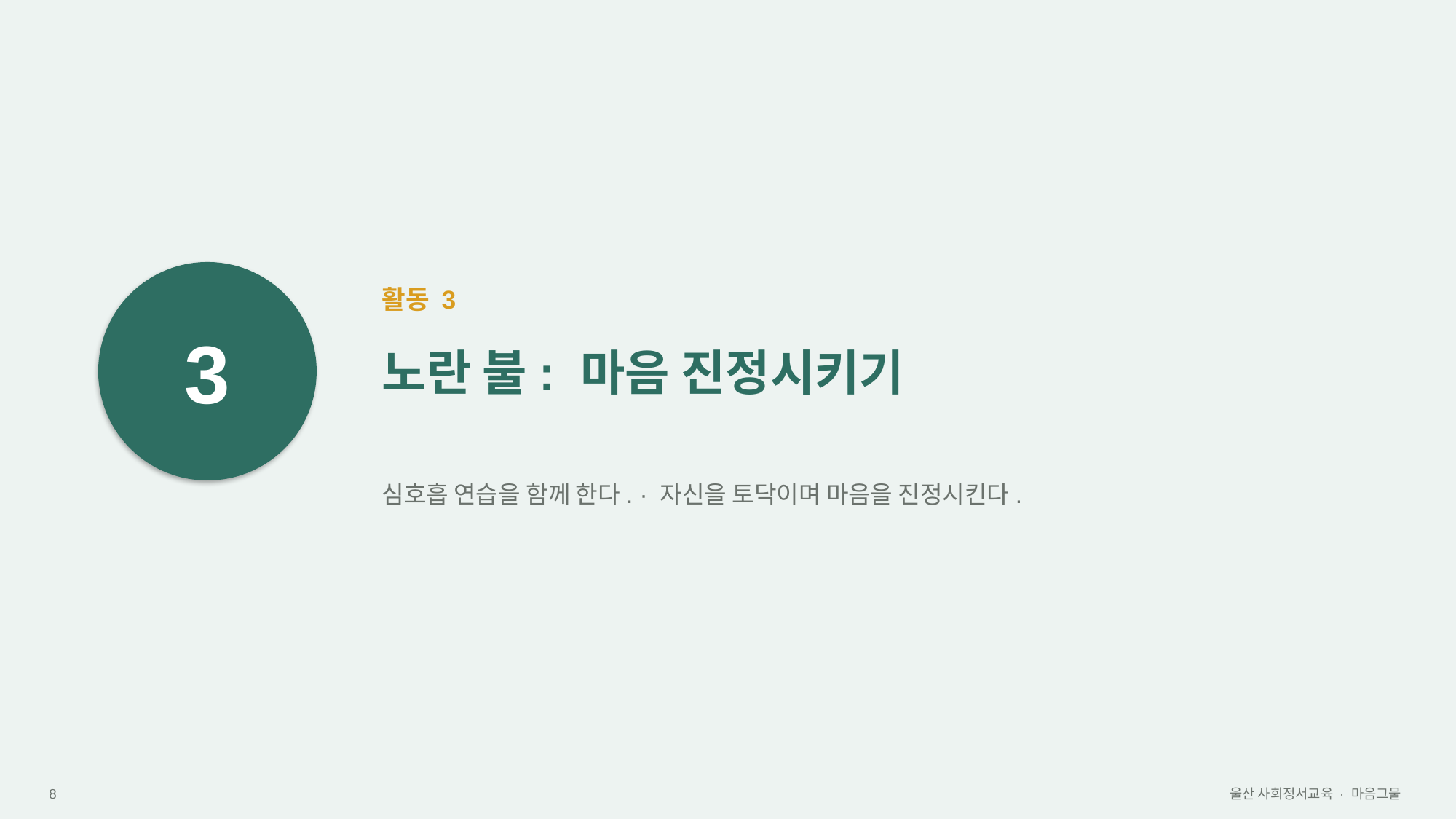

3
활동 3
노란 불: 마음 진정시키기
심호흡 연습을 함께 한다. · 자신을 토닥이며 마음을 진정시킨다.
8
울산 사회정서교육 · 마음그물